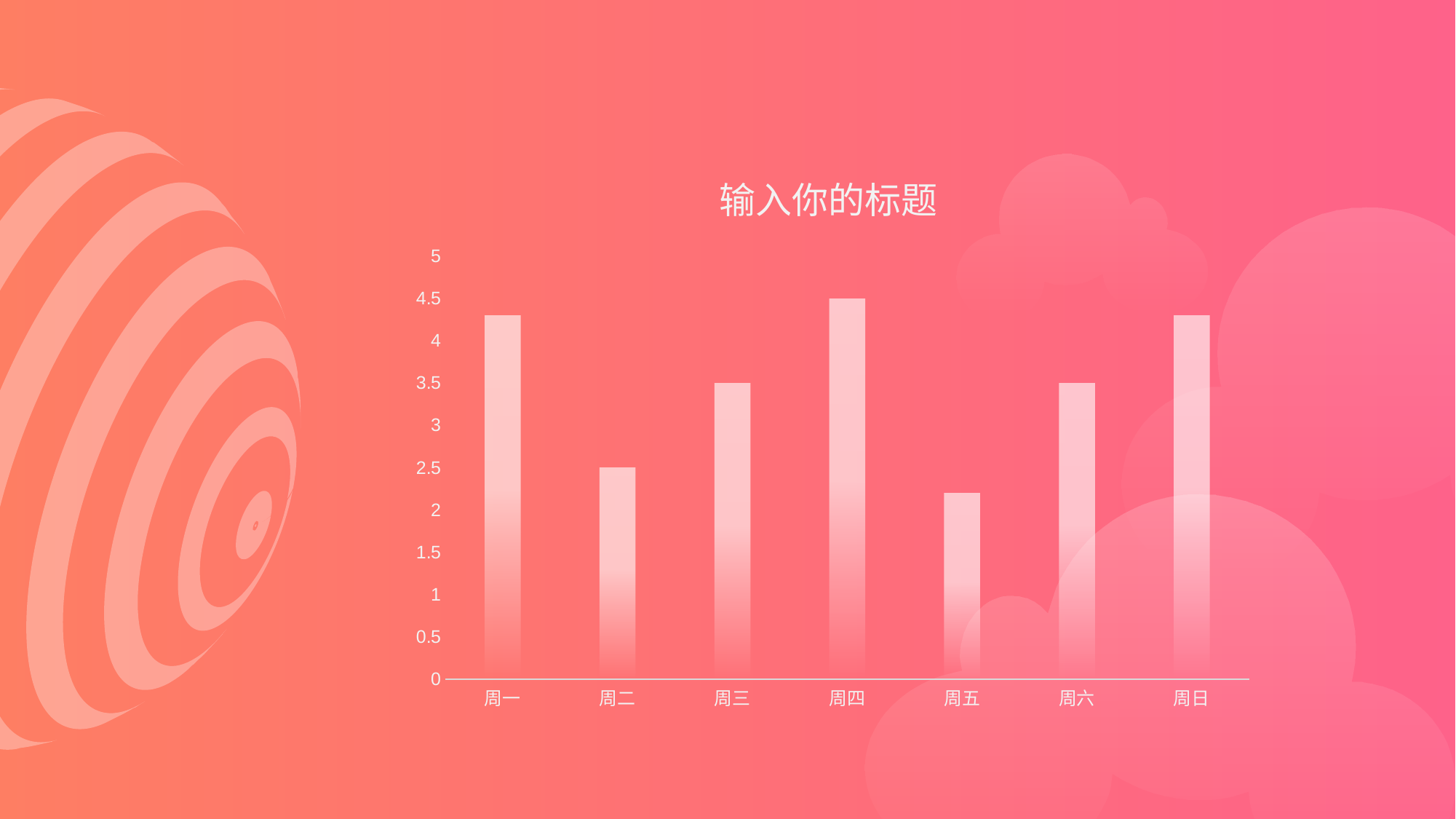

### Chart: 输入你的标题

| Category | 系列 1 |
|---|---|
| 周一 | 4.3 |
| 周二 | 2.5 |
| 周三 | 3.5 |
| 周四 | 4.5 |
| 周五 | 2.2 |
| 周六 | 3.5 |
| 周日 | 4.3 |